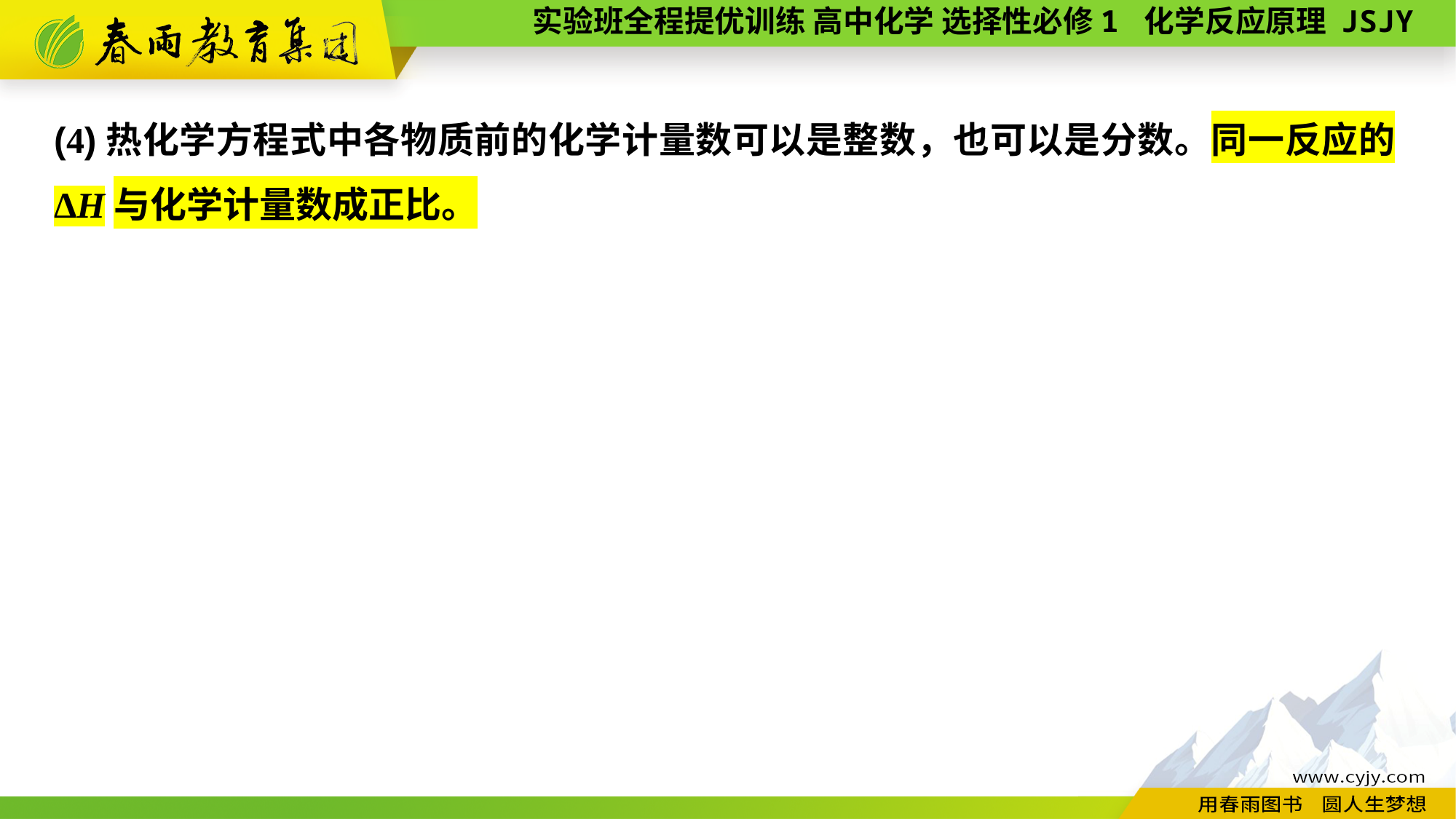

(4)热化学方程式中各物质前的化学计量数可以是整数，也可以是分数。同一反应的ΔH与化学计量数成正比。